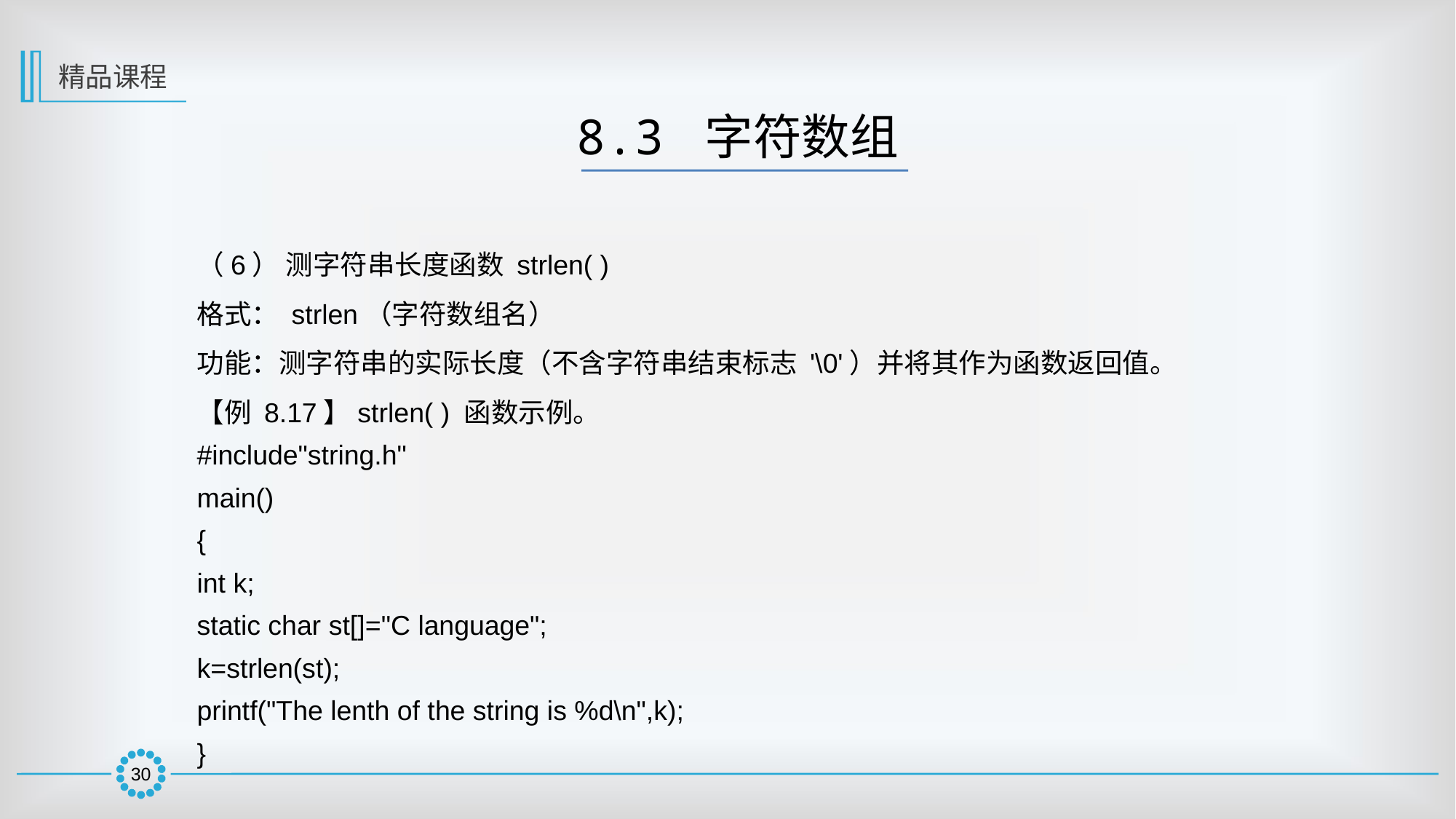

精品课程
8.3 字符数组

（6） 测字符串长度函数 strlen( )
格式： strlen（字符数组名）
功能：测字符串的实际长度（不含字符串结束标志 '\0'）并将其作为函数返回值。
【例 8.17】strlen( ) 函数示例。
#include"string.h"
main()
{
int k;
static char st[]="C language";
k=strlen(st);
printf("The lenth of the string is %d\n",k);
}

30